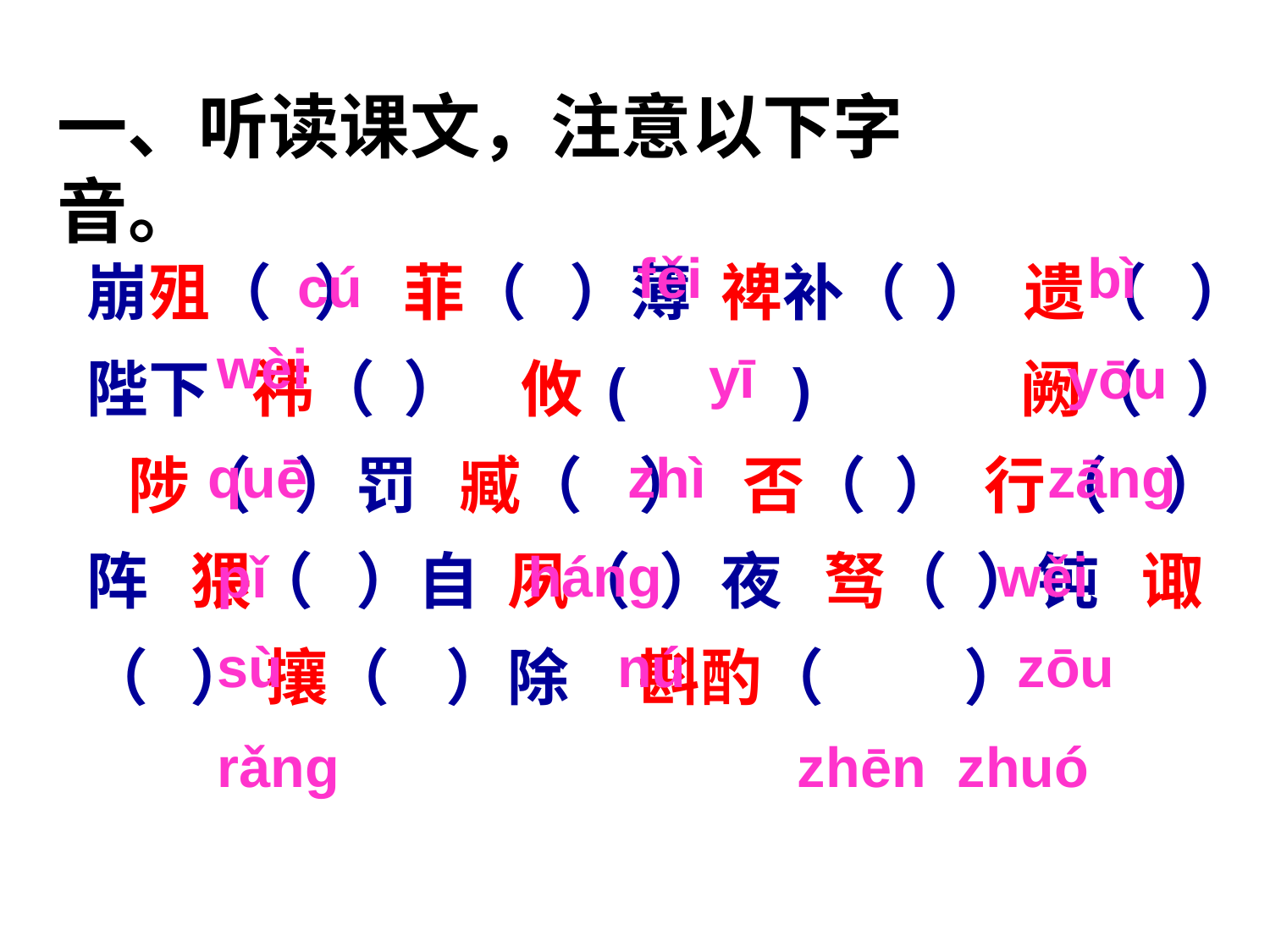

一、听读课文，注意以下字音。
崩殂（   ）  菲（   ）薄  裨补（  ）  遗（   ）陛下   祎（  ）    攸(    )     阙（   ）    陟（   ）罚   臧（    ）   否（  ）  行（    ）阵   猥（   ）自  夙（  ）夜   驽（  ）钝   诹（   ） 攘（    ）除     斟酌（          ）
fěi
bì
cú
wèi
  yī
yōu
quē
zhì
zāng
háng
wěi
pǐ
sù
zōu
nú
rǎng
zhēn
zhuó